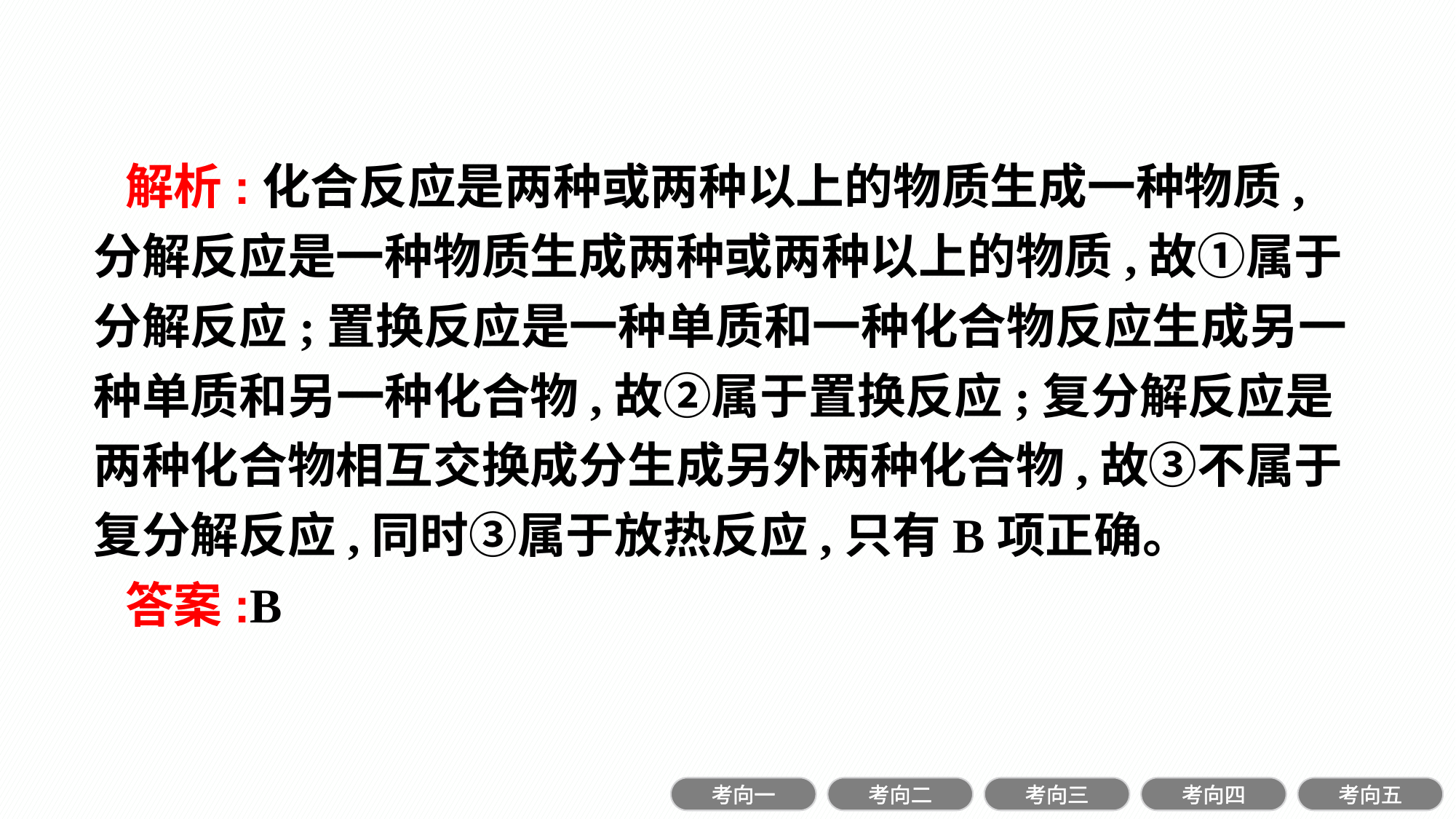

解析:化合反应是两种或两种以上的物质生成一种物质,分解反应是一种物质生成两种或两种以上的物质,故①属于分解反应;置换反应是一种单质和一种化合物反应生成另一种单质和另一种化合物,故②属于置换反应;复分解反应是两种化合物相互交换成分生成另外两种化合物,故③不属于复分解反应,同时③属于放热反应,只有B项正确。
答案:B